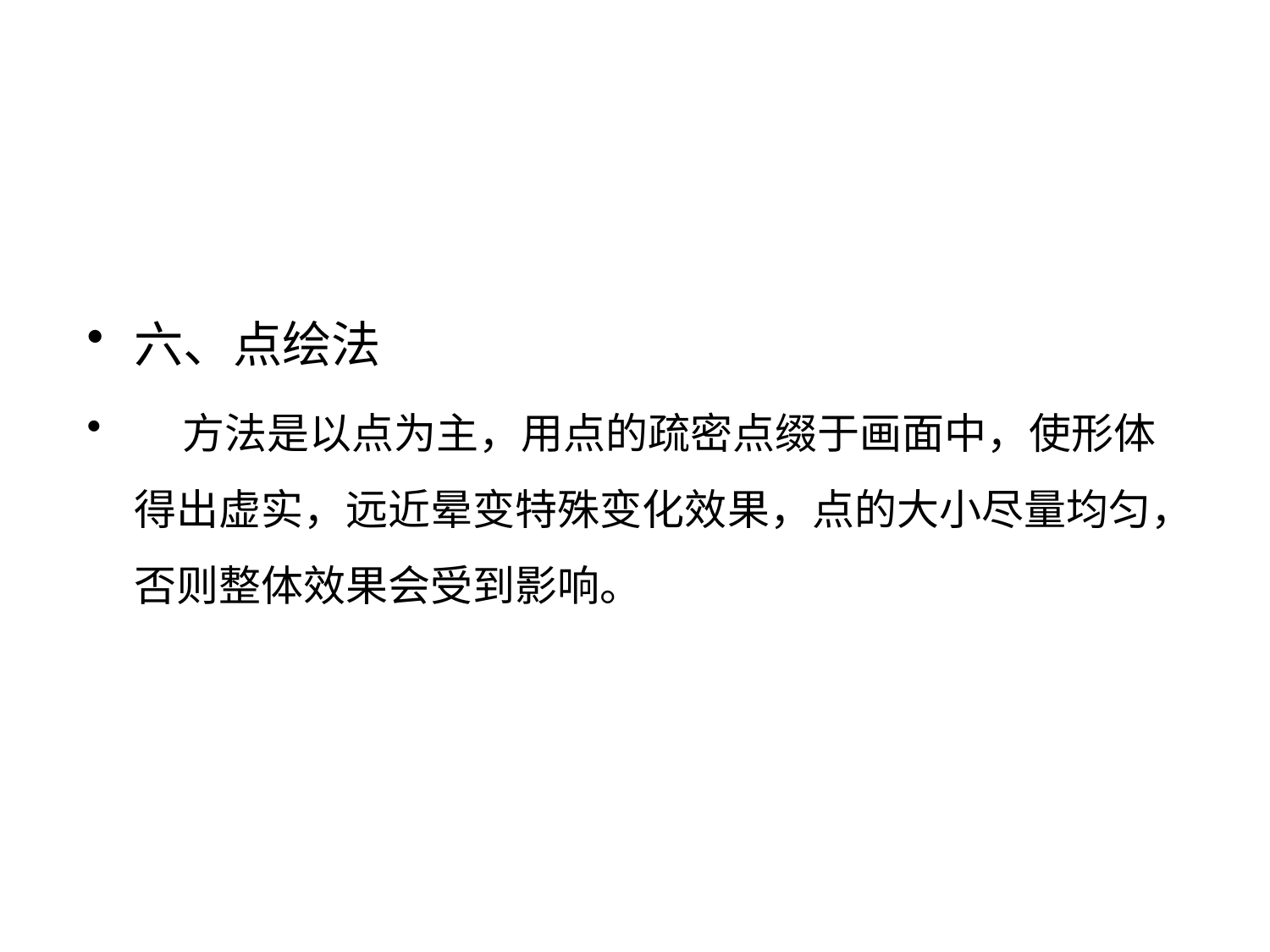

六、点绘法
    方法是以点为主，用点的疏密点缀于画面中，使形体得出虚实，远近晕变特殊变化效果，点的大小尽量均匀，否则整体效果会受到影响。